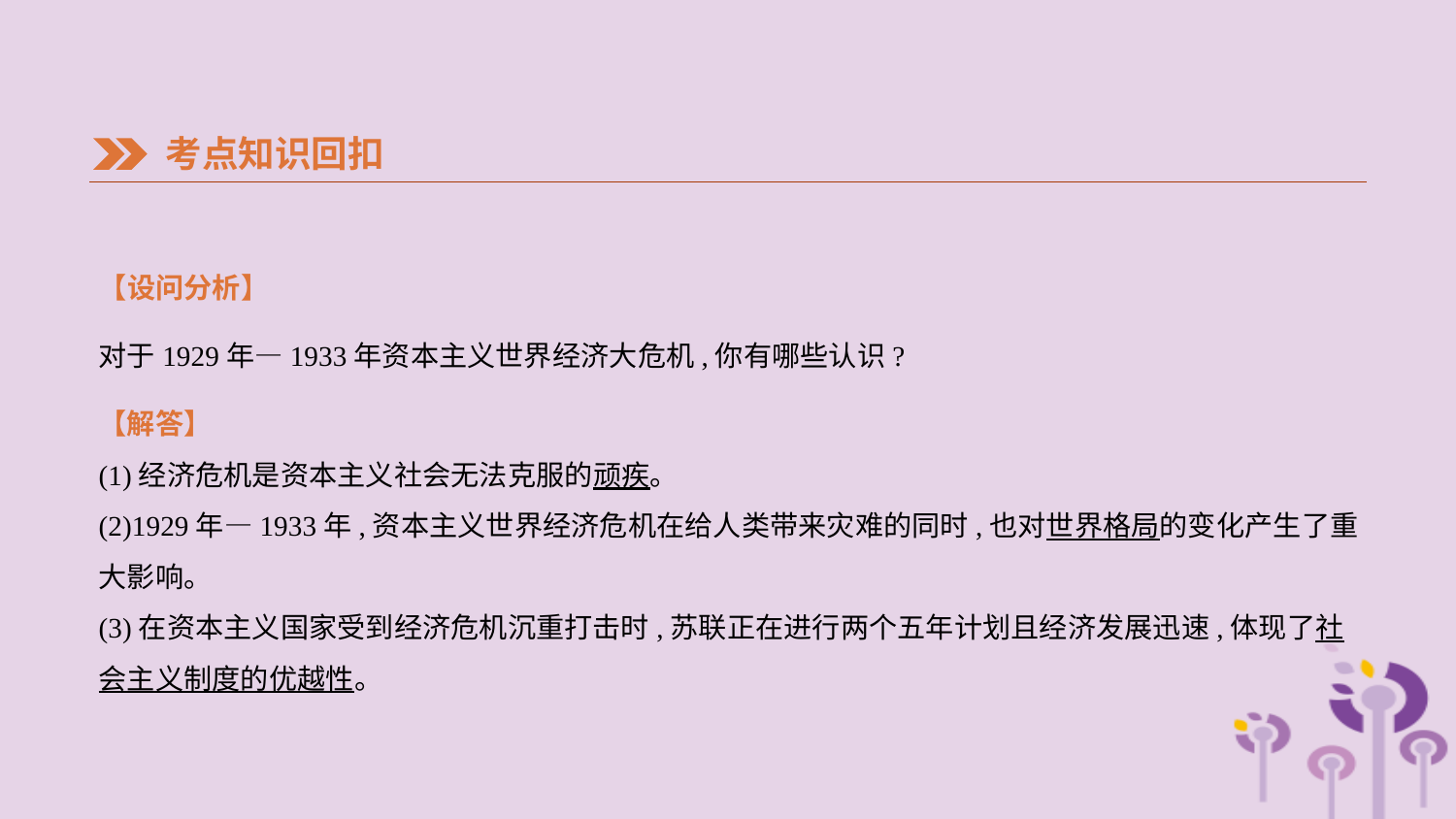

考点知识回扣

【设问分析】

对于1929年—1933年资本主义世界经济大危机,你有哪些认识?

【解答】
(1)经济危机是资本主义社会无法克服的顽疾。
(2)1929年—1933年,资本主义世界经济危机在给人类带来灾难的同时,也对世界格局的变化产生了重大影响。
(3)在资本主义国家受到经济危机沉重打击时,苏联正在进行两个五年计划且经济发展迅速,体现了社会主义制度的优越性。